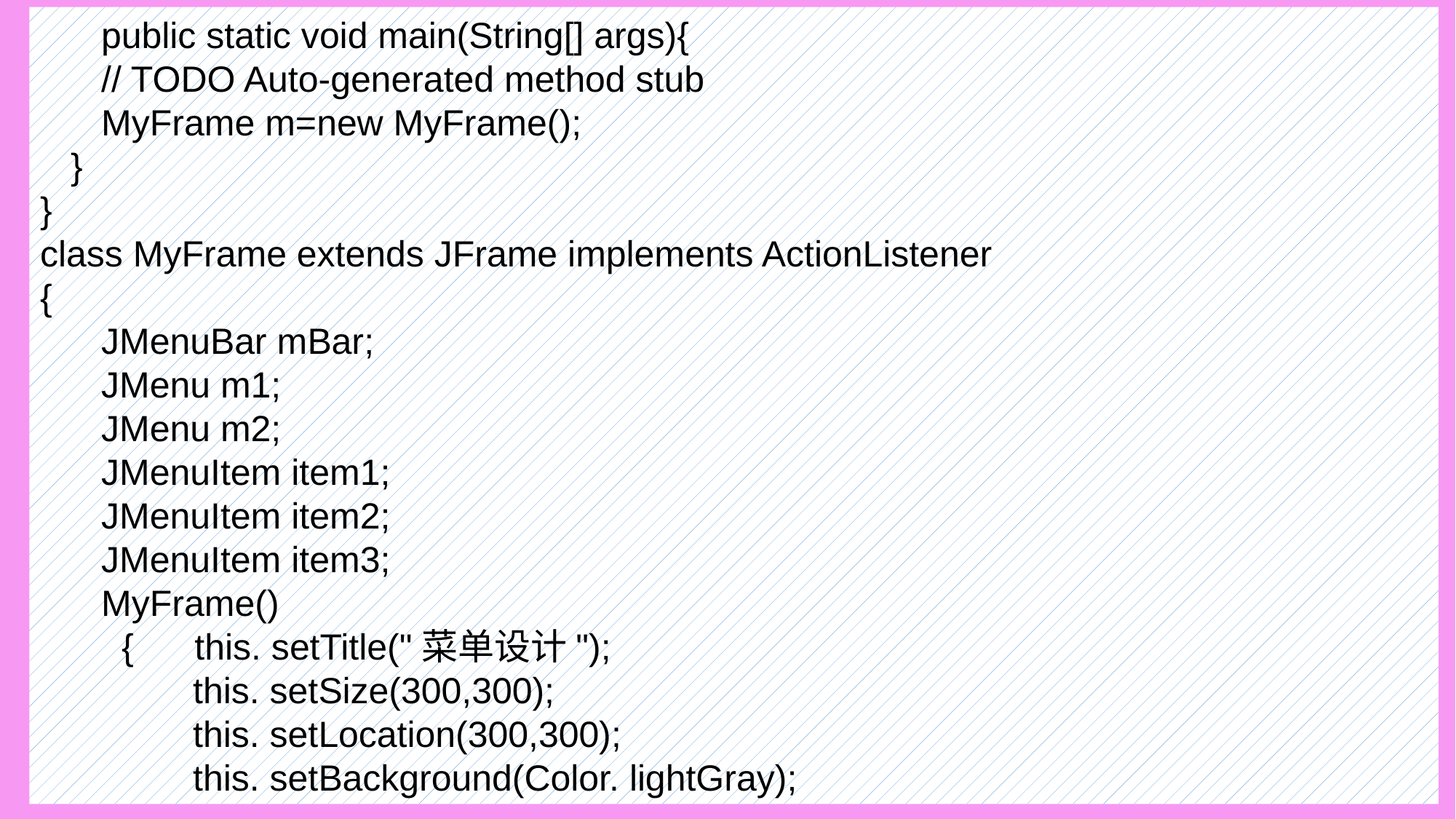

public static void main(String[] args){
      // TODO Auto-generated method stub
      MyFrame m=new MyFrame();
   }
}
class MyFrame extends JFrame implements ActionListener
{
      JMenuBar mBar;
      JMenu m1;
      JMenu m2;
      JMenuItem item1;
      JMenuItem item2;
      JMenuItem item3;
      MyFrame()
        {      this. setTitle("菜单设计");
               this. setSize(300,300);
               this. setLocation(300,300);
               this. setBackground(Color. lightGray);